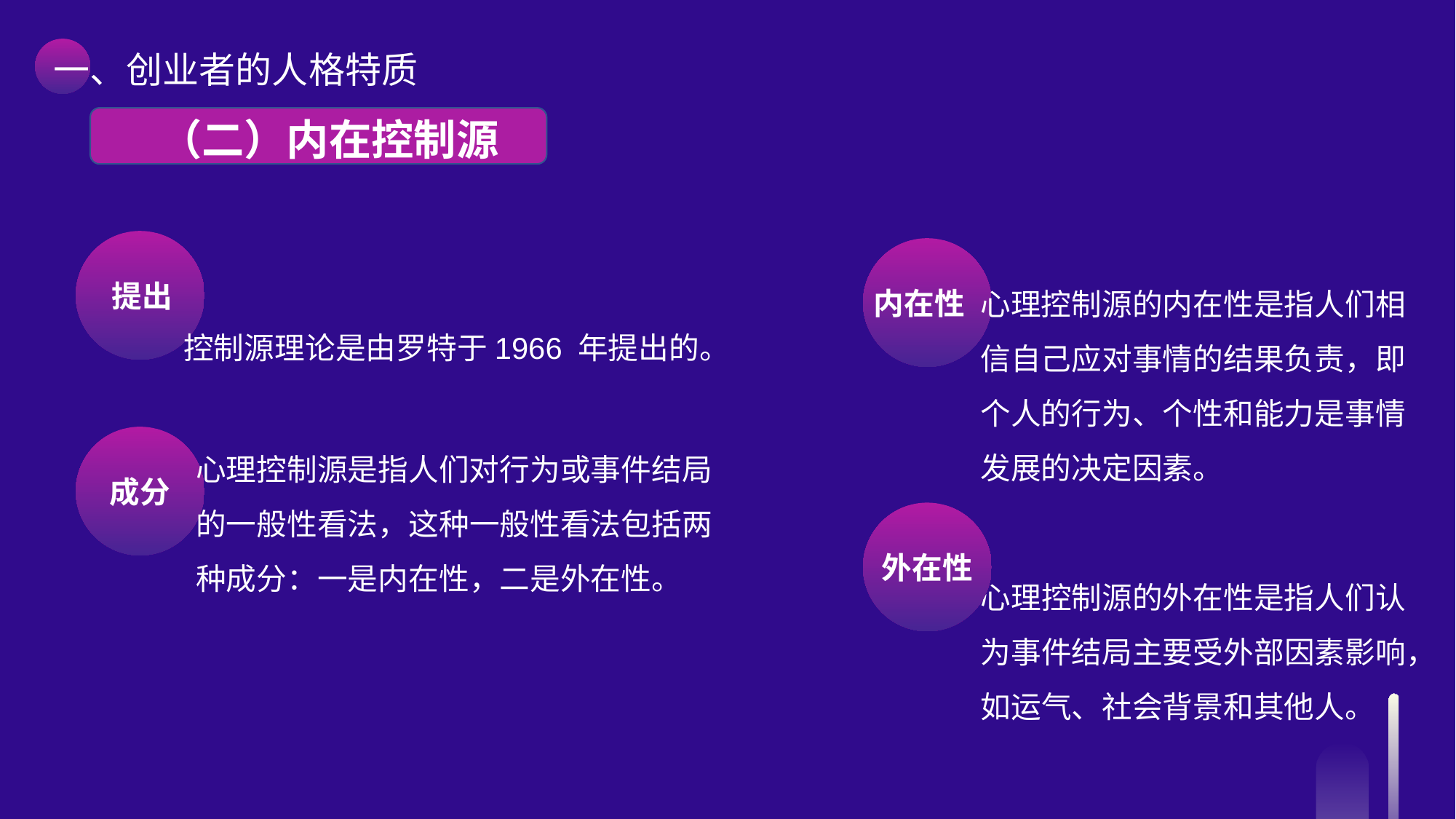

一、创业者的人格特质

 （二）内在控制源

心理控制源的内在性是指人们相信自己应对事情的结果负责，即个人的行为、个性和能力是事情发展的决定因素。
提出
控制源理论是由罗特于1966 年提出的。
内在性
心理控制源是指人们对行为或事件结局的一般性看法，这种一般性看法包括两种成分：一是内在性，二是外在性。
成分

外在性
心理控制源的外在性是指人们认为事件结局主要受外部因素影响，如运气、社会背景和其他人。